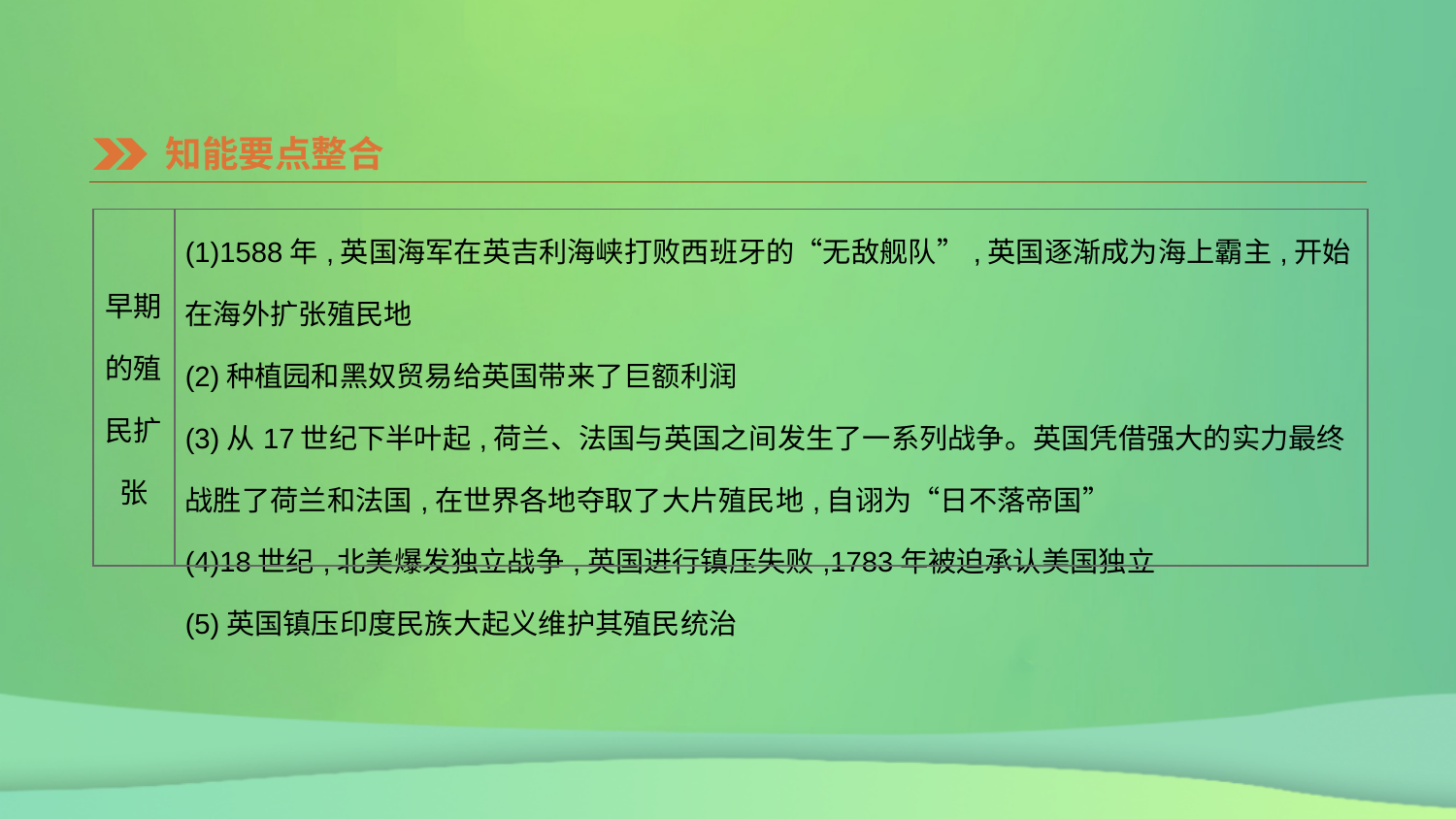

知能要点整合

| 早期的殖民扩张 | (1)1588年,英国海军在英吉利海峡打败西班牙的“无敌舰队”,英国逐渐成为海上霸主,开始在海外扩张殖民地 (2)种植园和黑奴贸易给英国带来了巨额利润 (3)从17世纪下半叶起,荷兰、法国与英国之间发生了一系列战争。英国凭借强大的实力最终战胜了荷兰和法国,在世界各地夺取了大片殖民地,自诩为“日不落帝国” (4)18世纪,北美爆发独立战争,英国进行镇压失败,1783年被迫承认美国独立 (5)英国镇压印度民族大起义维护其殖民统治 |
| --- | --- |